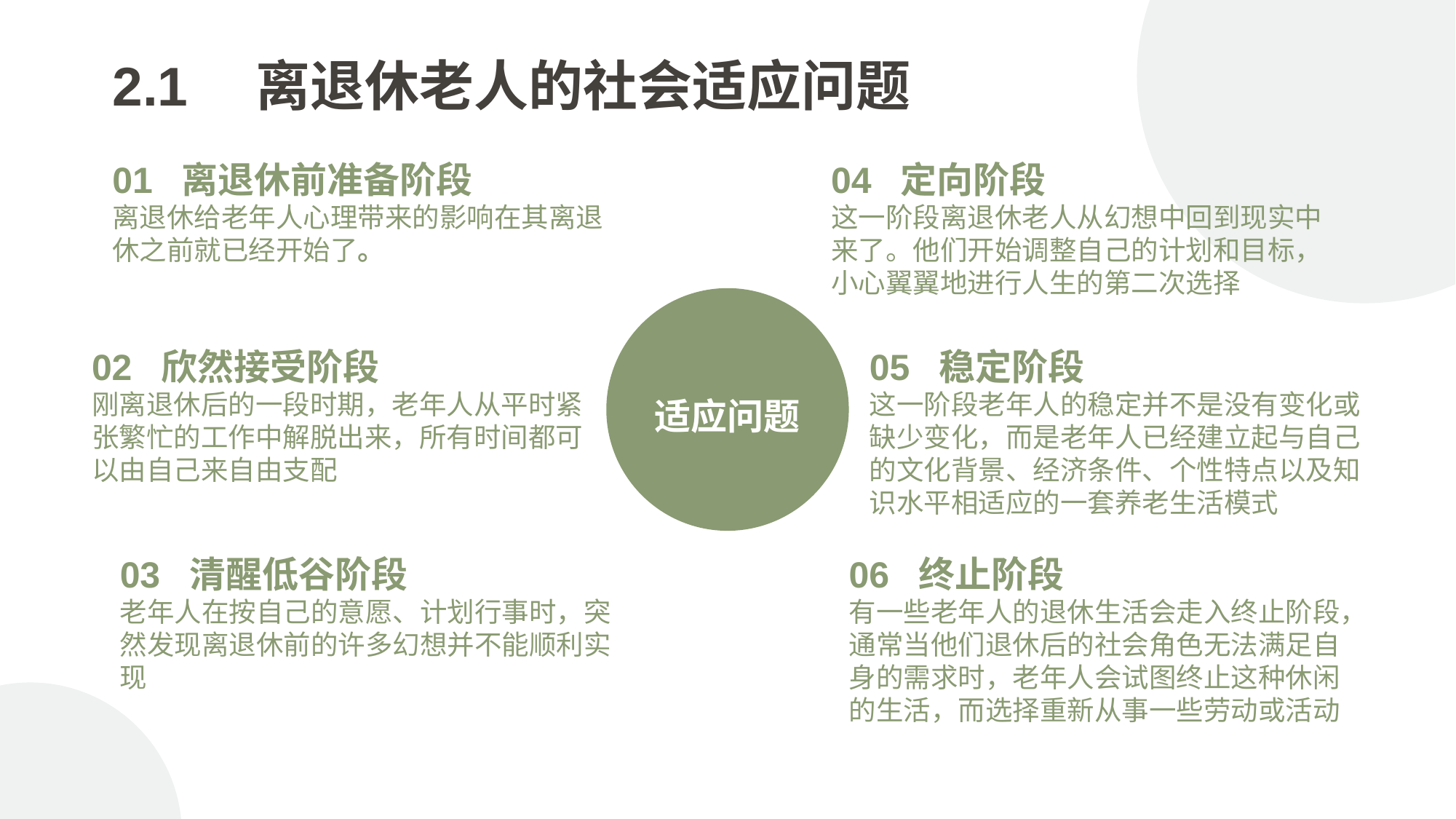

2.1　离退休老人的社会适应问题
01  离退休前准备阶段
离退休给老年人心理带来的影响在其离退休之前就已经开始了。

04  定向阶段
这一阶段离退休老人从幻想中回到现实中来了。他们开始调整自己的计划和目标，小心翼翼地进行人生的第二次选择

适应问题
02  欣然接受阶段
刚离退休后的一段时期，老年人从平时紧张繁忙的工作中解脱出来，所有时间都可以由自己来自由支配

05  稳定阶段
这一阶段老年人的稳定并不是没有变化或缺少变化，而是老年人已经建立起与自己的文化背景、经济条件、个性特点以及知识水平相适应的一套养老生活模式
03  清醒低谷阶段
老年人在按自己的意愿、计划行事时，突然发现离退休前的许多幻想并不能顺利实现

06  终止阶段
有一些老年人的退休生活会走入终止阶段，通常当他们退休后的社会角色无法满足自身的需求时，老年人会试图终止这种休闲的生活，而选择重新从事一些劳动或活动